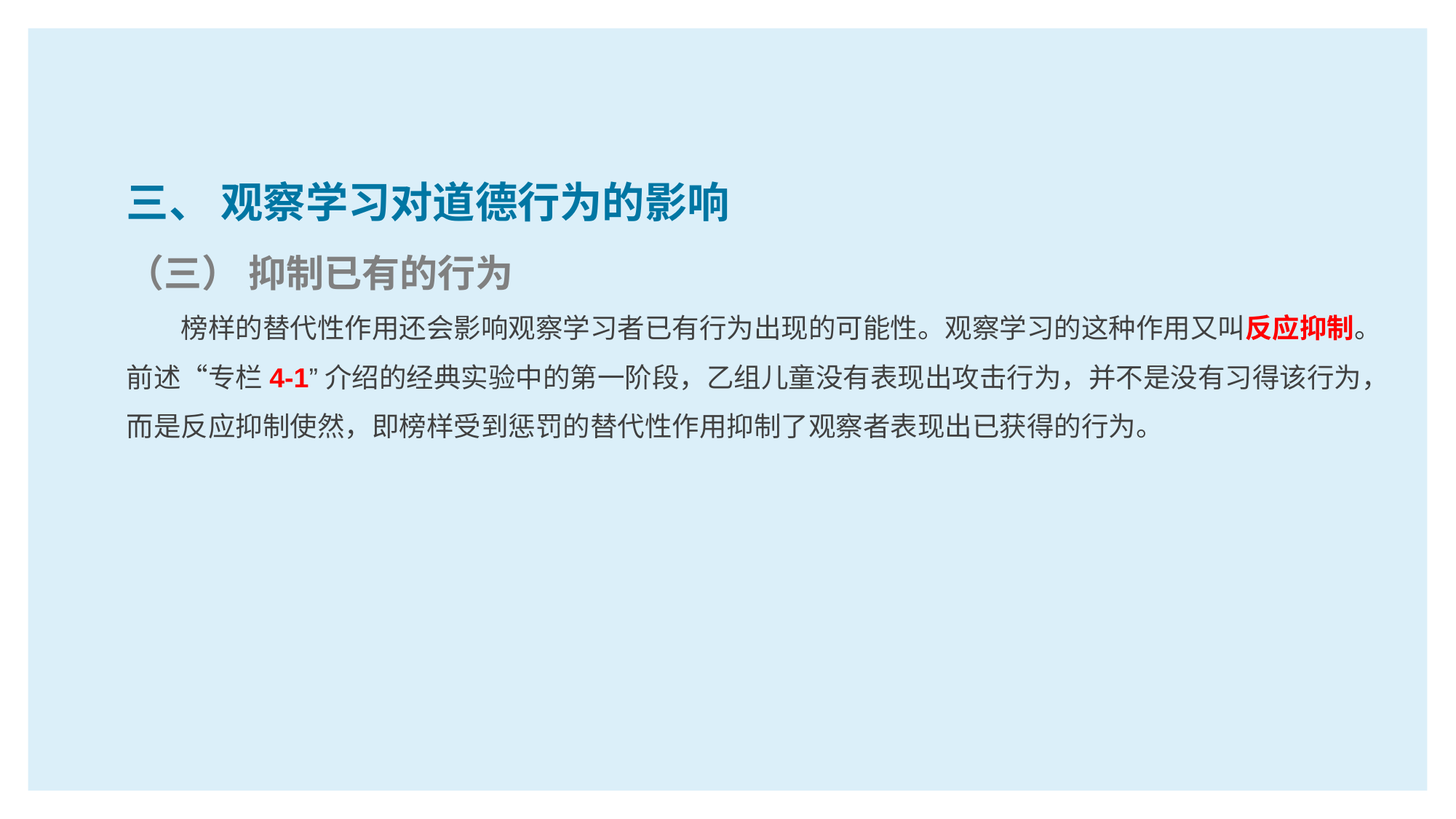

三、 观察学习对道德行为的影响
（三） 抑制已有的行为
榜样的替代性作用还会影响观察学习者已有行为出现的可能性。观察学习的这种作用又叫反应抑制。前述“专栏4-1”介绍的经典实验中的第一阶段，乙组儿童没有表现出攻击行为，并不是没有习得该行为，而是反应抑制使然，即榜样受到惩罚的替代性作用抑制了观察者表现出已获得的行为。